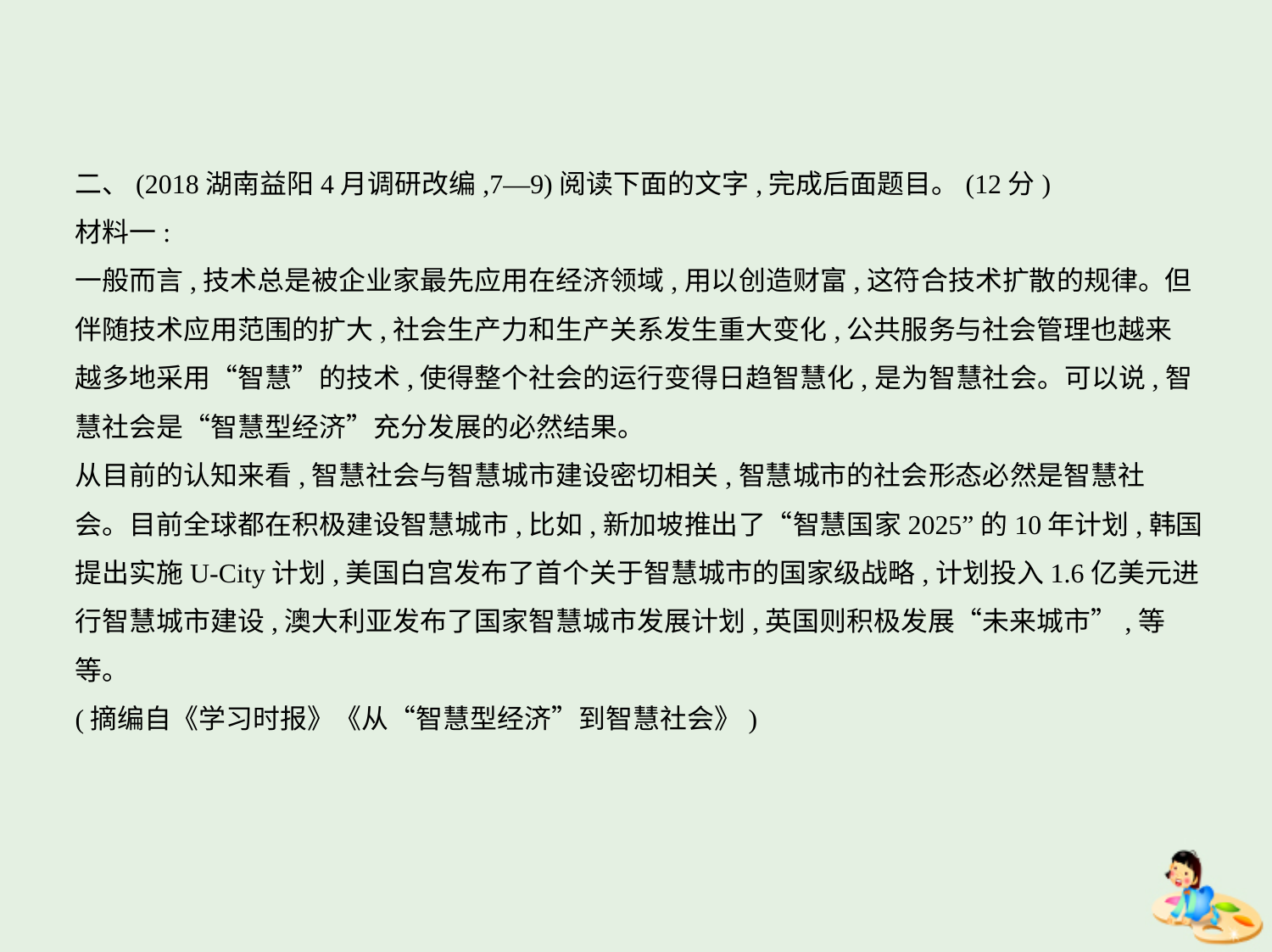

二、(2018湖南益阳4月调研改编,7—9)阅读下面的文字,完成后面题目。(12分)
材料一:
一般而言,技术总是被企业家最先应用在经济领域,用以创造财富,这符合技术扩散的规律。但
伴随技术应用范围的扩大,社会生产力和生产关系发生重大变化,公共服务与社会管理也越来
越多地采用“智慧”的技术,使得整个社会的运行变得日趋智慧化,是为智慧社会。可以说,智
慧社会是“智慧型经济”充分发展的必然结果。
从目前的认知来看,智慧社会与智慧城市建设密切相关,智慧城市的社会形态必然是智慧社
会。目前全球都在积极建设智慧城市,比如,新加坡推出了“智慧国家2025”的10年计划,韩国
提出实施U-City计划,美国白宫发布了首个关于智慧城市的国家级战略,计划投入1.6亿美元进
行智慧城市建设,澳大利亚发布了国家智慧城市发展计划,英国则积极发展“未来城市”,等
等。
(摘编自《学习时报》《从“智慧型经济”到智慧社会》)